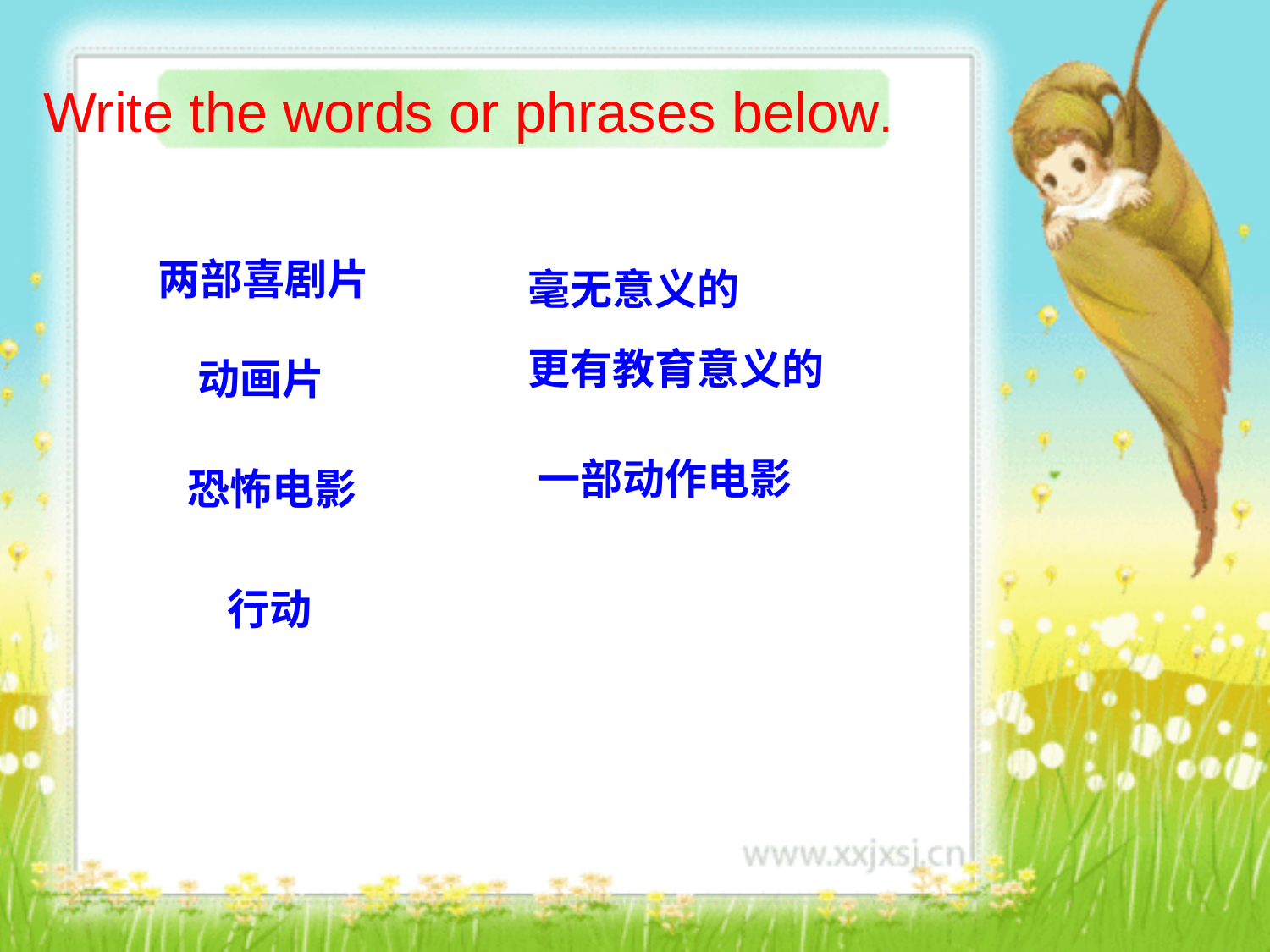

Write the words or phrases below.
两部喜剧片
毫无意义的
更有教育意义的
动画片
一部动作电影
恐怖电影
行动